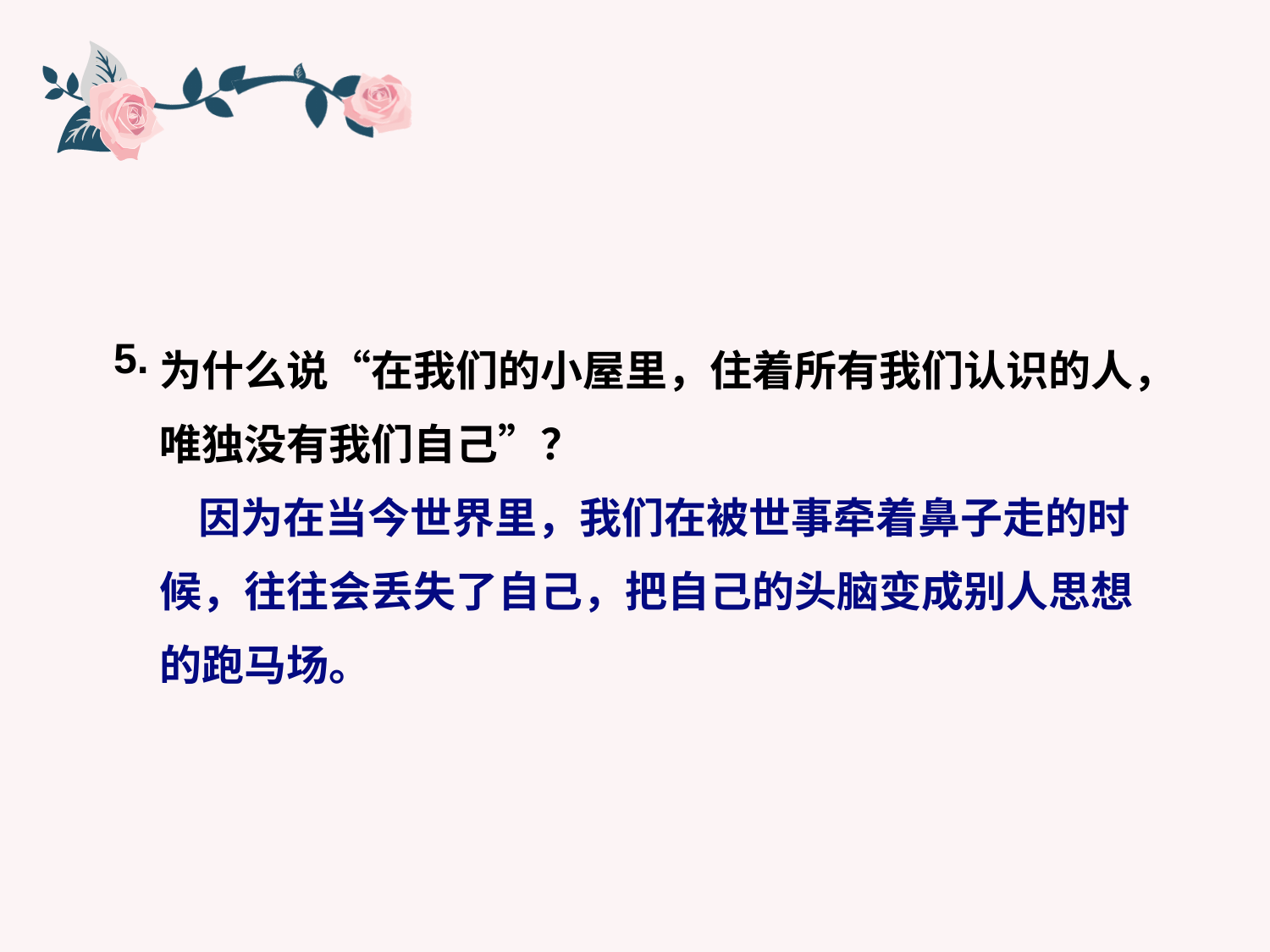

为什么说“在我们的小屋里，住着所有我们认识的人，唯独没有我们自己”？
   因为在当今世界里，我们在被世事牵着鼻子走的时候，往往会丢失了自己，把自己的头脑变成别人思想的跑马场。
5.